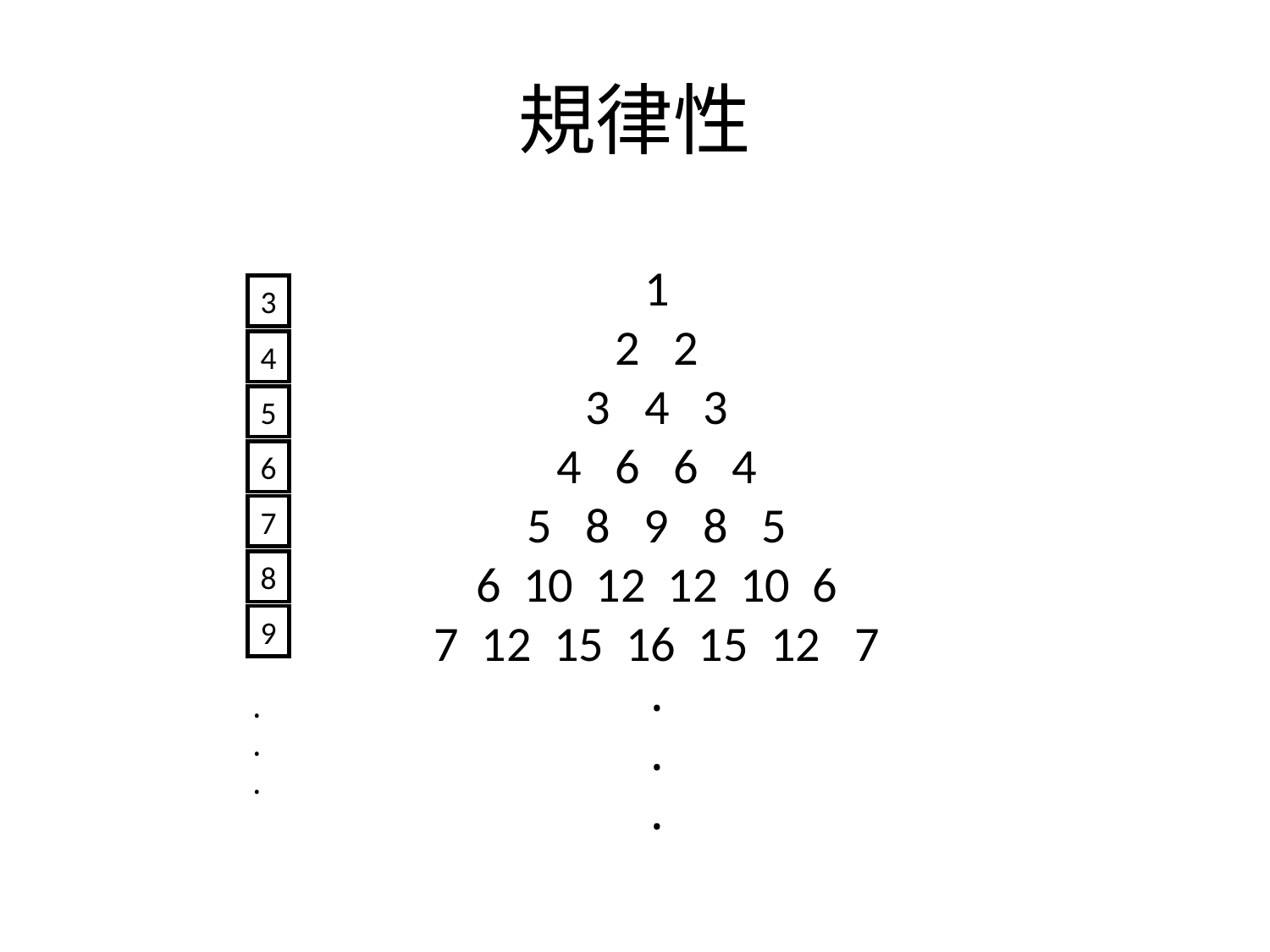

# 規律性
 1
 2   2
 3   4   3
 4   6   6   4
 5   8   9   8   5
 6  10  12  12  10  6
 7  12  15  16  15  12   7
‧
‧
‧
3
4
5
6
7
8
9
‧
‧
‧